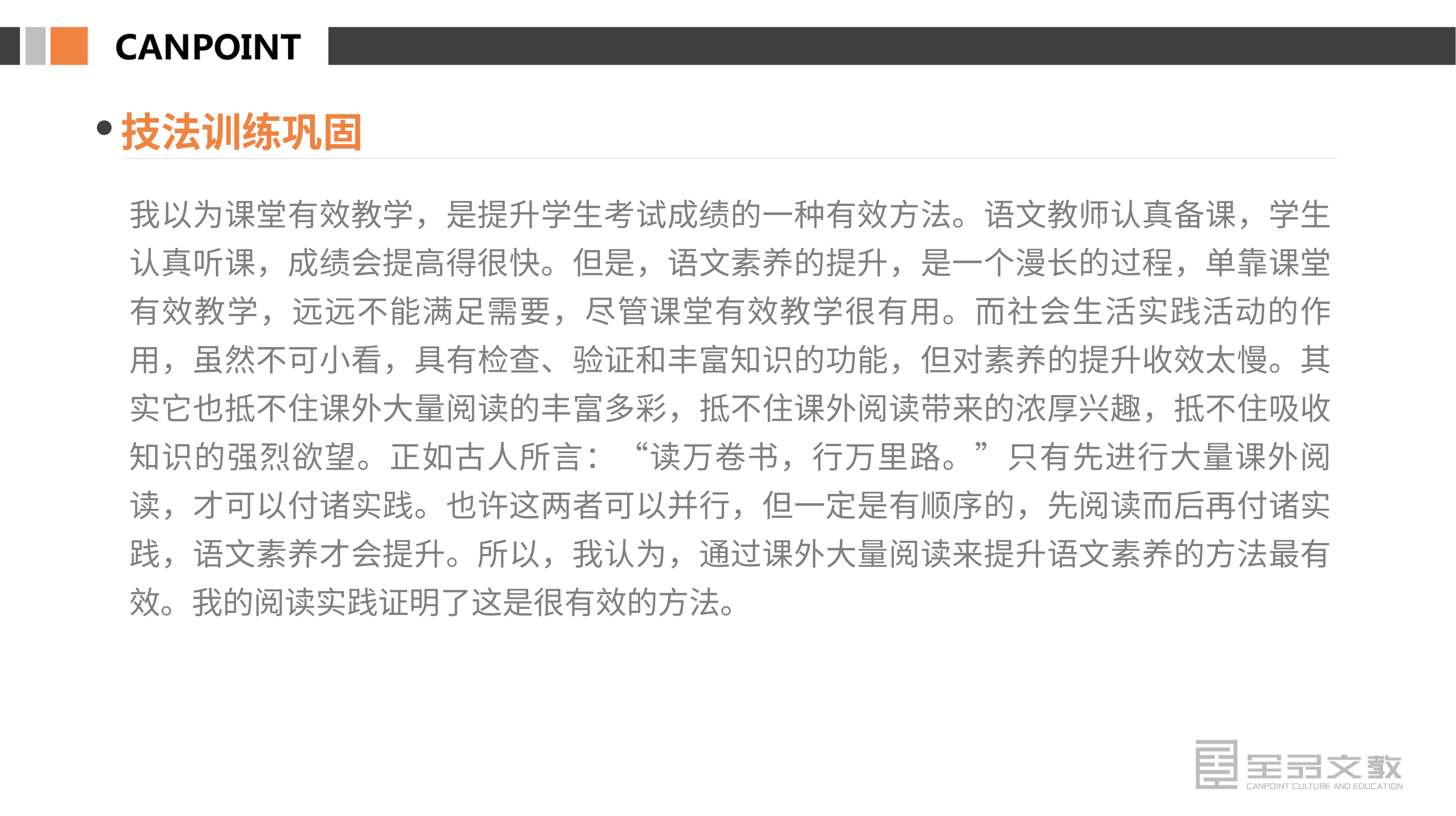

技法训练巩固

我以为课堂有效教学，是提升学生考试成绩的一种有效方法。语文教师认真备课，学生认真听课，成绩会提高得很快。但是，语文素养的提升，是一个漫长的过程，单靠课堂有效教学，远远不能满足需要，尽管课堂有效教学很有用。而社会生活实践活动的作用，虽然不可小看，具有检查、验证和丰富知识的功能，但对素养的提升收效太慢。其实它也抵不住课外大量阅读的丰富多彩，抵不住课外阅读带来的浓厚兴趣，抵不住吸收知识的强烈欲望。正如古人所言：“读万卷书，行万里路。”只有先进行大量课外阅读，才可以付诸实践。也许这两者可以并行，但一定是有顺序的，先阅读而后再付诸实践，语文素养才会提升。所以，我认为，通过课外大量阅读来提升语文素养的方法最有效。我的阅读实践证明了这是很有效的方法。